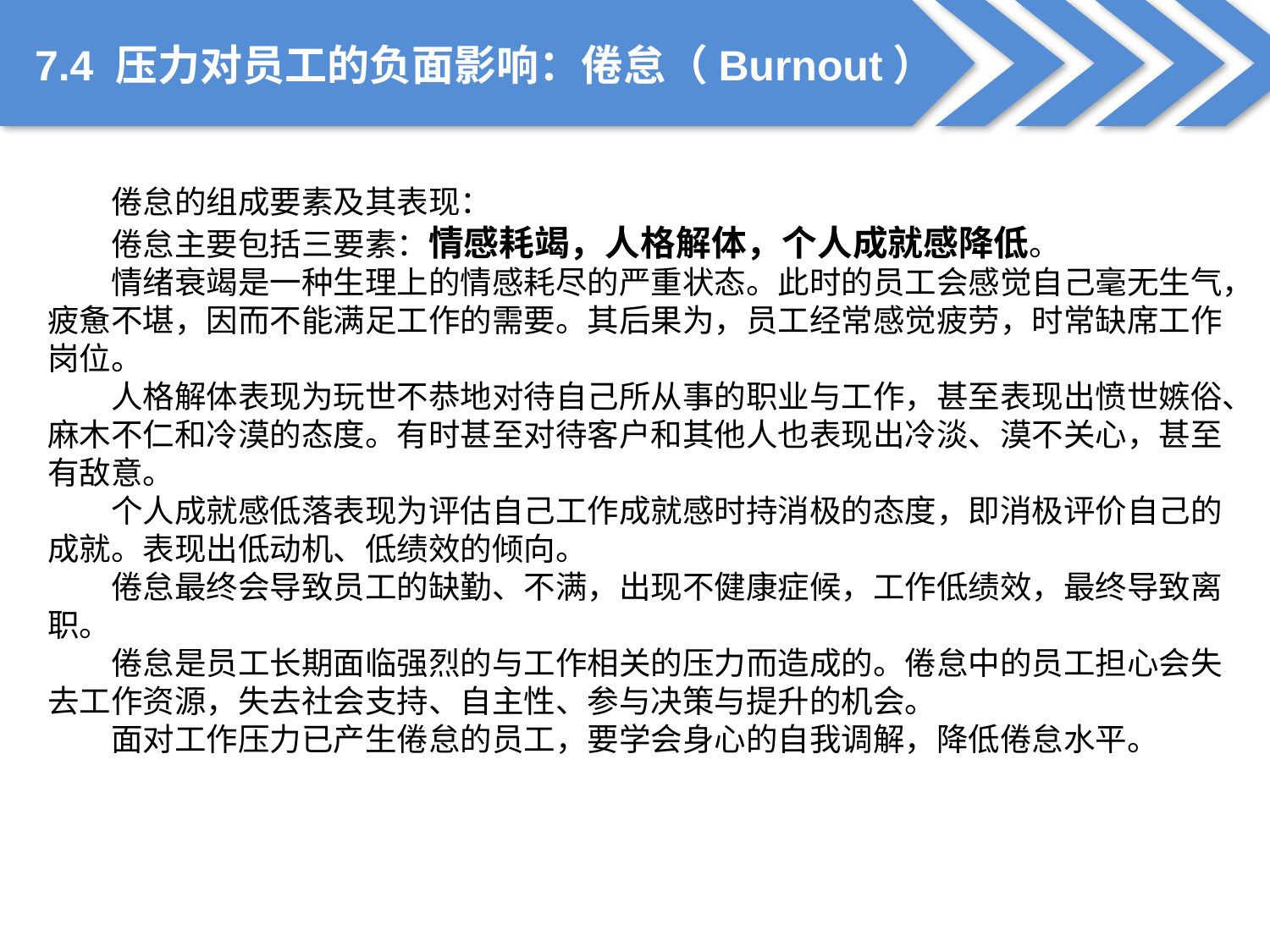

7.4 压力对员工的负面影响：倦怠（Burnout）
倦怠的组成要素及其表现：
倦怠主要包括三要素：情感耗竭，人格解体，个人成就感降低。
情绪衰竭是一种生理上的情感耗尽的严重状态。此时的员工会感觉自己毫无生气，疲惫不堪，因而不能满足工作的需要。其后果为，员工经常感觉疲劳，时常缺席工作岗位。
人格解体表现为玩世不恭地对待自己所从事的职业与工作，甚至表现出愤世嫉俗、麻木不仁和冷漠的态度。有时甚至对待客户和其他人也表现出冷淡、漠不关心，甚至有敌意。
个人成就感低落表现为评估自己工作成就感时持消极的态度，即消极评价自己的成就。表现出低动机、低绩效的倾向。
倦怠最终会导致员工的缺勤、不满，出现不健康症候，工作低绩效，最终导致离职。
倦怠是员工长期面临强烈的与工作相关的压力而造成的。倦怠中的员工担心会失去工作资源，失去社会支持、自主性、参与决策与提升的机会。
面对工作压力已产生倦怠的员工，要学会身心的自我调解，降低倦怠水平。